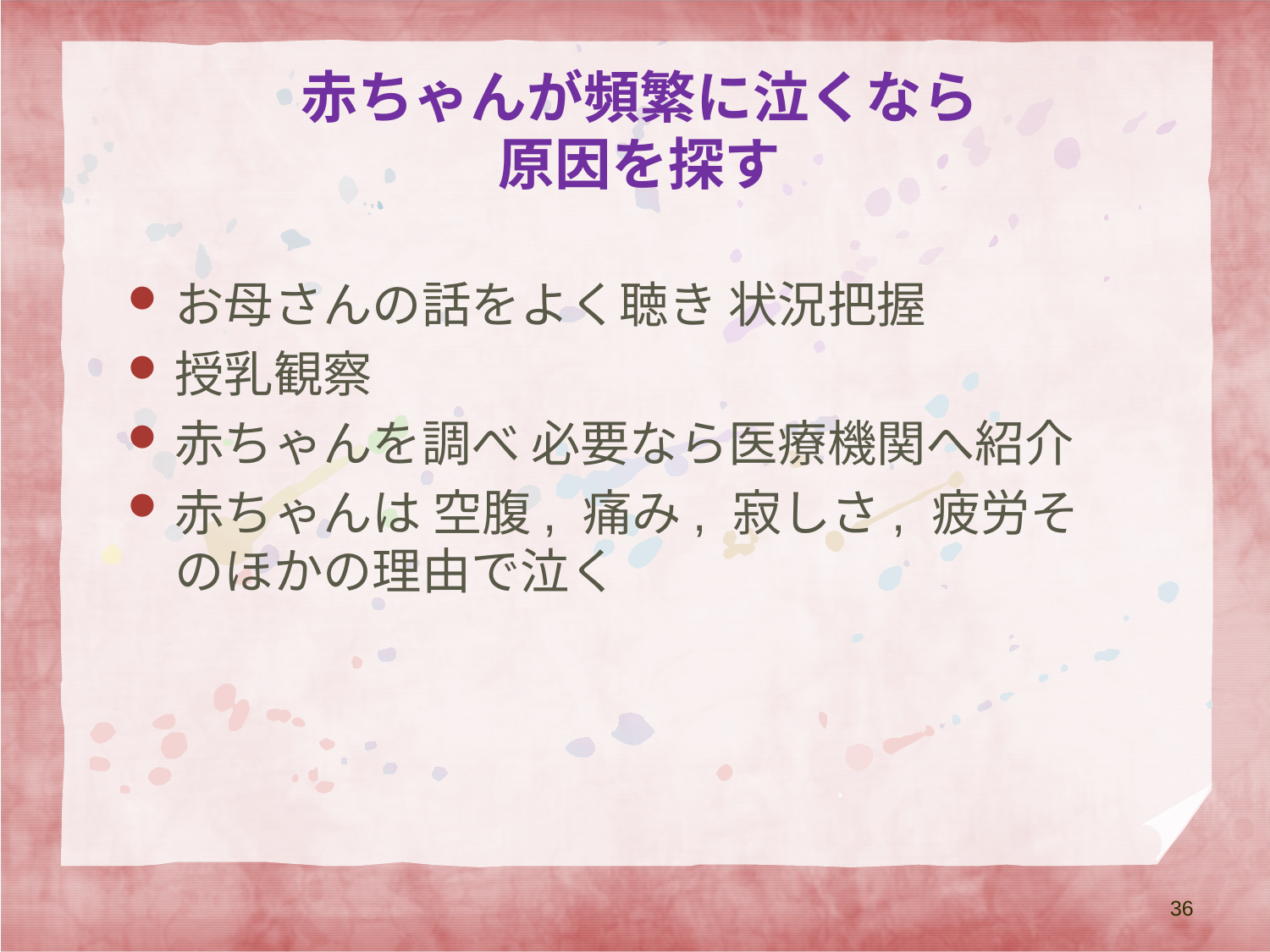

# 赤ちゃんが頻繁に泣くなら 原因を探す
お母さんの話をよく聴き 状況把握
授乳観察
赤ちゃんを調べ 必要なら医療機関へ紹介
赤ちゃんは 空腹, 痛み, 寂しさ, 疲労そのほかの理由で泣く
36